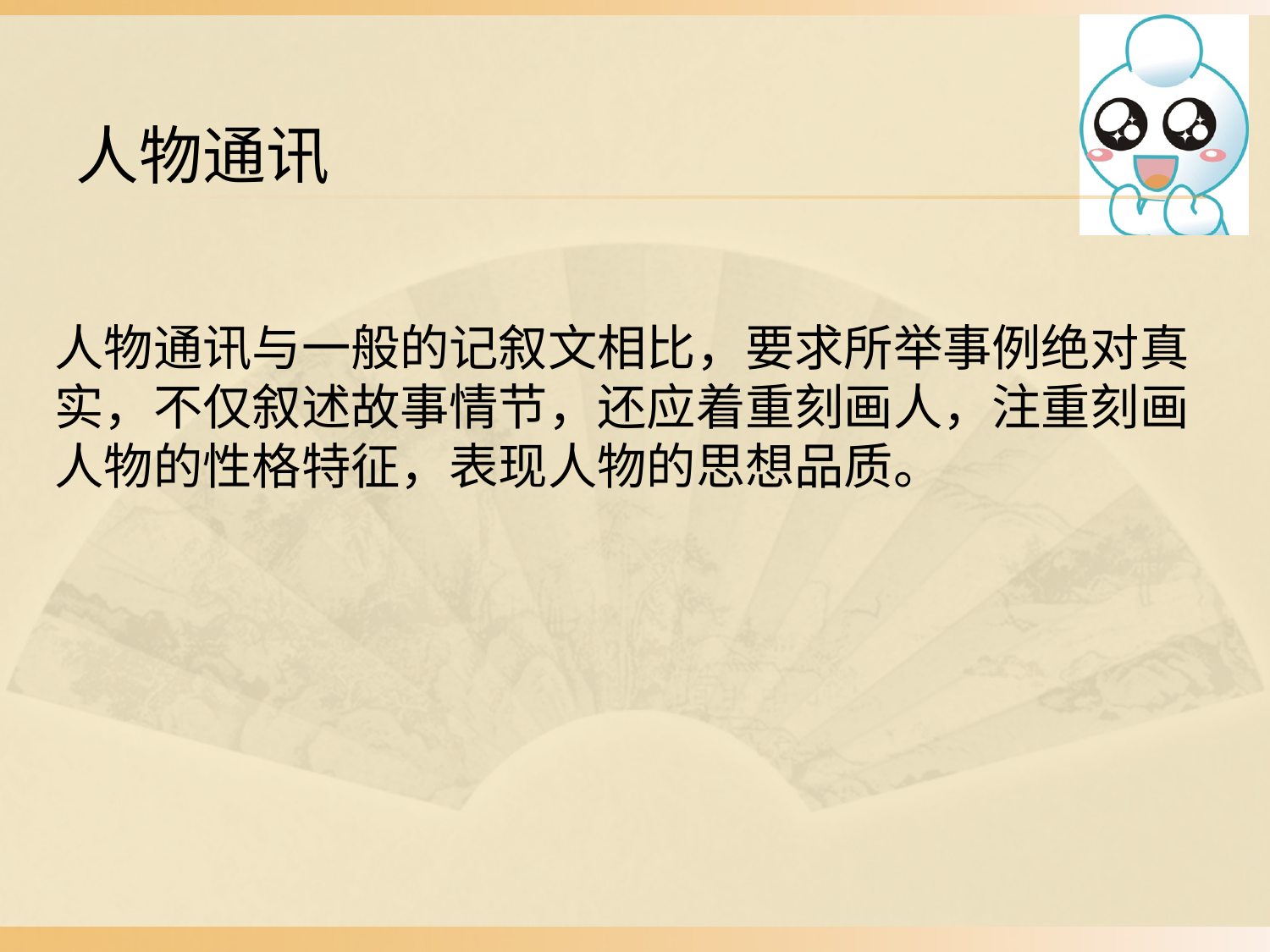

# 人物通讯

人物通讯与一般的记叙文相比，要求所举事例绝对真实，不仅叙述故事情节，还应着重刻画人，注重刻画人物的性格特征，表现人物的思想品质。